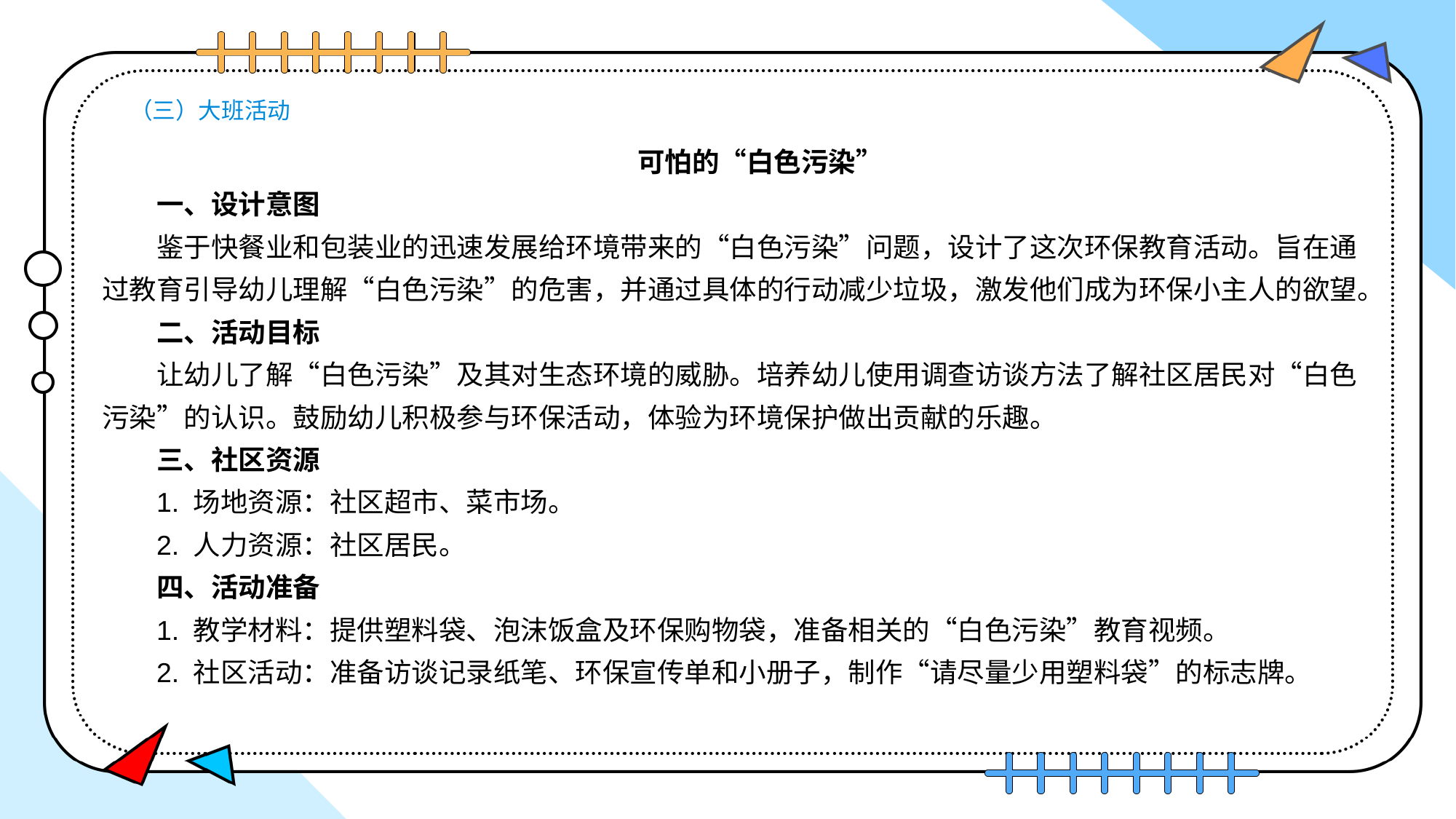

# （三）大班活动
可怕的“白色污染”
一、设计意图
鉴于快餐业和包装业的迅速发展给环境带来的“白色污染”问题，设计了这次环保教育活动。旨在通过教育引导幼儿理解“白色污染”的危害，并通过具体的行动减少垃圾，激发他们成为环保小主人的欲望。
二、活动目标
让幼儿了解“白色污染”及其对生态环境的威胁。培养幼儿使用调查访谈方法了解社区居民对“白色污染”的认识。鼓励幼儿积极参与环保活动，体验为环境保护做出贡献的乐趣。
三、社区资源
1. 场地资源：社区超市、菜市场。
2. 人力资源：社区居民。
四、活动准备
1. 教学材料：提供塑料袋、泡沫饭盒及环保购物袋，准备相关的“白色污染”教育视频。
2. 社区活动：准备访谈记录纸笔、环保宣传单和小册子，制作“请尽量少用塑料袋”的标志牌。